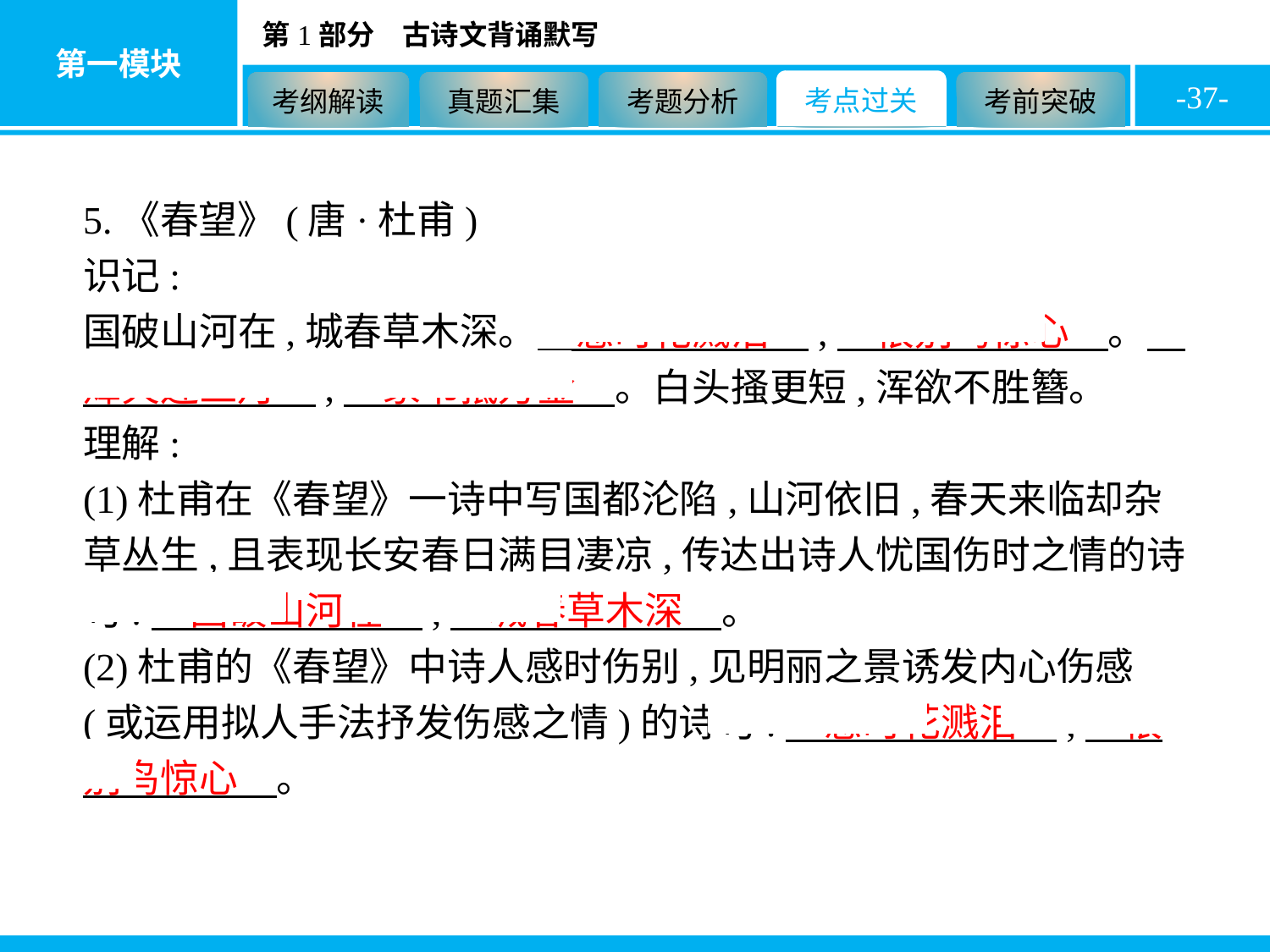

-37-
5.《春望》(唐·杜甫)
识记:
国破山河在,城春草木深。　感时花溅泪　,　恨别鸟惊心　。　烽火连三月　,　家书抵万金　。白头搔更短,浑欲不胜簪。
理解:
(1)杜甫在《春望》一诗中写国都沦陷,山河依旧,春天来临却杂草丛生,且表现长安春日满目凄凉,传达出诗人忧国伤时之情的诗句:　国破山河在　,　城春草木深　。
(2)杜甫的《春望》中诗人感时伤别,见明丽之景诱发内心伤感(或运用拟人手法抒发伤感之情)的诗句:　感时花溅泪　,　恨别鸟惊心　。